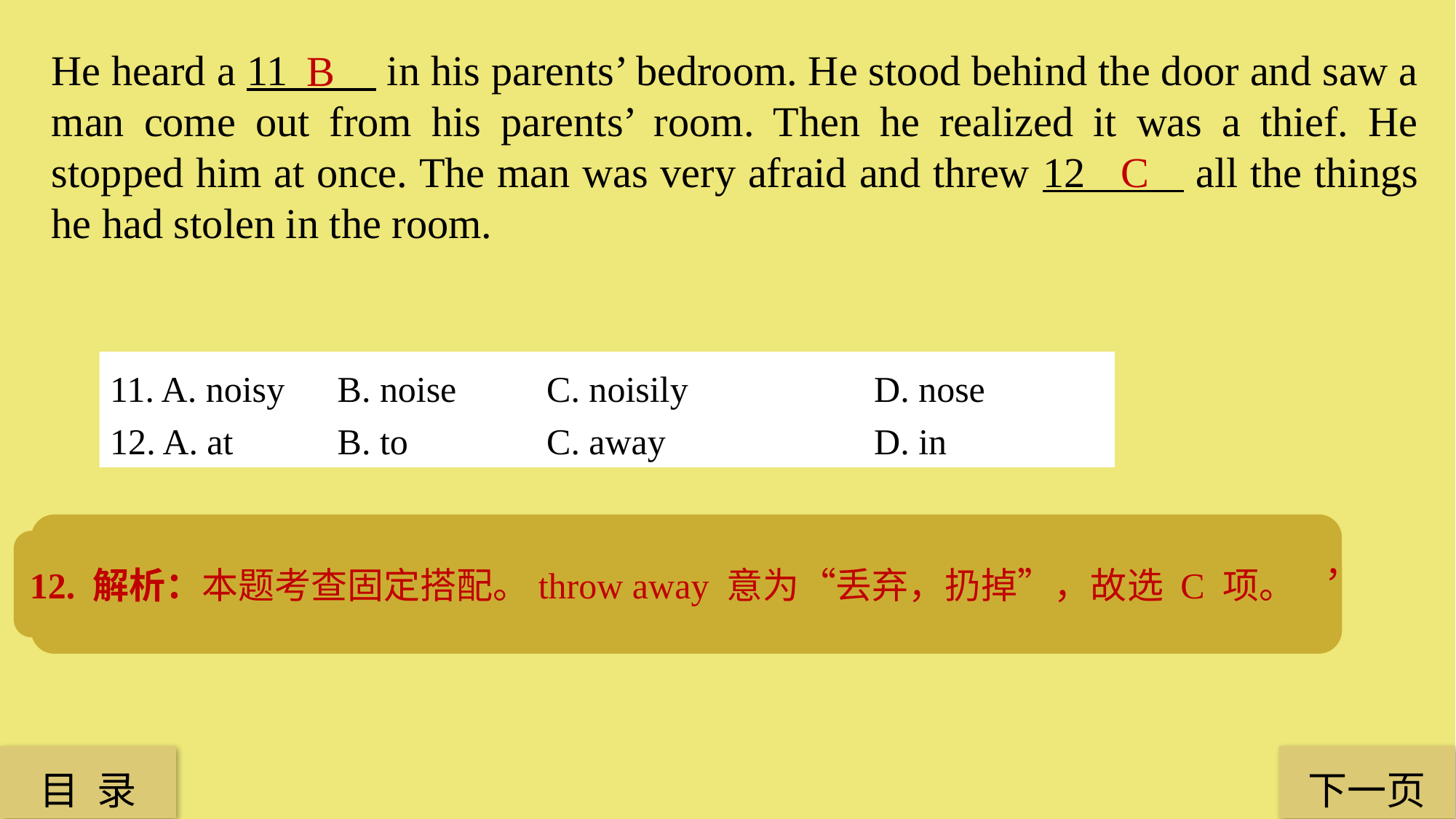

He heard a 11         in his parents’ bedroom. He stood behind the door and saw a man come out from his parents’ room. Then he realized it was a thief. He stopped him at once. The man was very afraid and threw 12         all the things he had stolen in the room.
B
C
11. A. noisy	 B. noise 	C. noisily 		D. nose
12. A. at 	 B. to 		C. away 		D. in
11. 解析：本题考查词性辨析。联系上下文，Robert 听到声响，此处应选名词，故选 B 项。
12. 解析：本题考查固定搭配。throw away 意为“丢弃，扔掉”，故选 C 项。